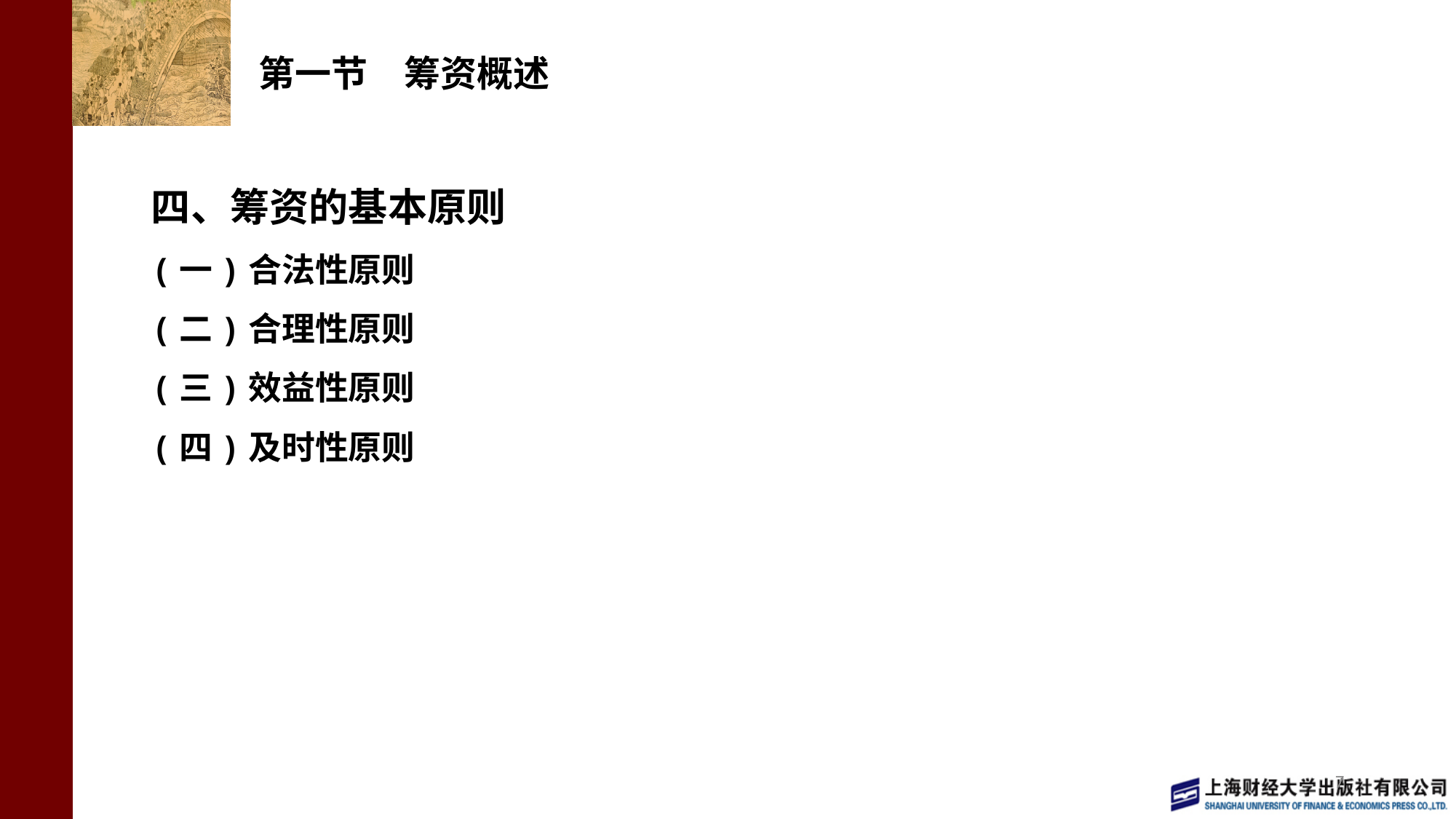

# 第一节　筹资概述
四、筹资的基本原则
(一)合法性原则
(二)合理性原则
(三)效益性原则
(四)及时性原则

7